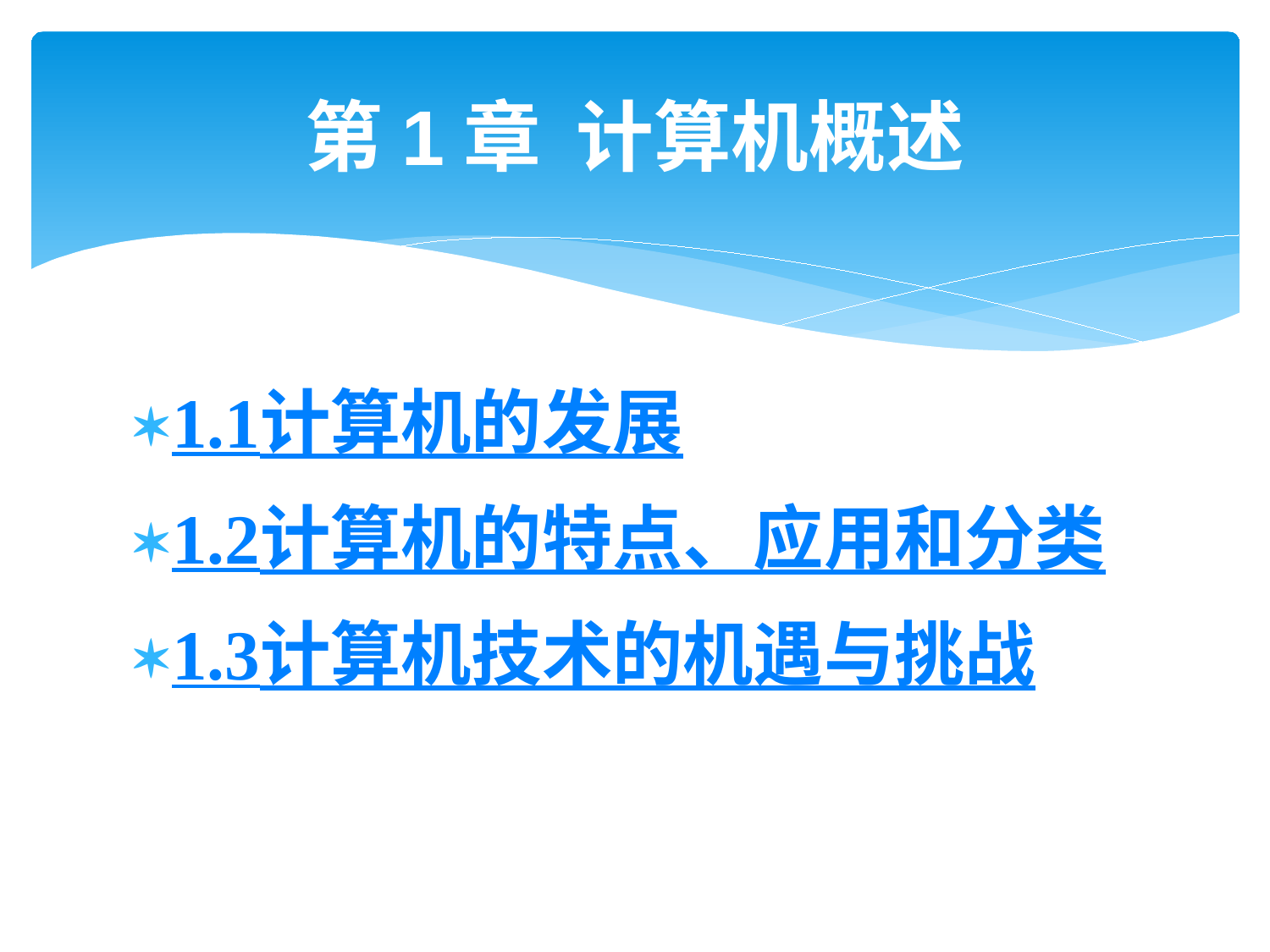

# 第1章  计算机概述
1.1计算机的发展
1.2计算机的特点、应用和分类
1.3计算机技术的机遇与挑战